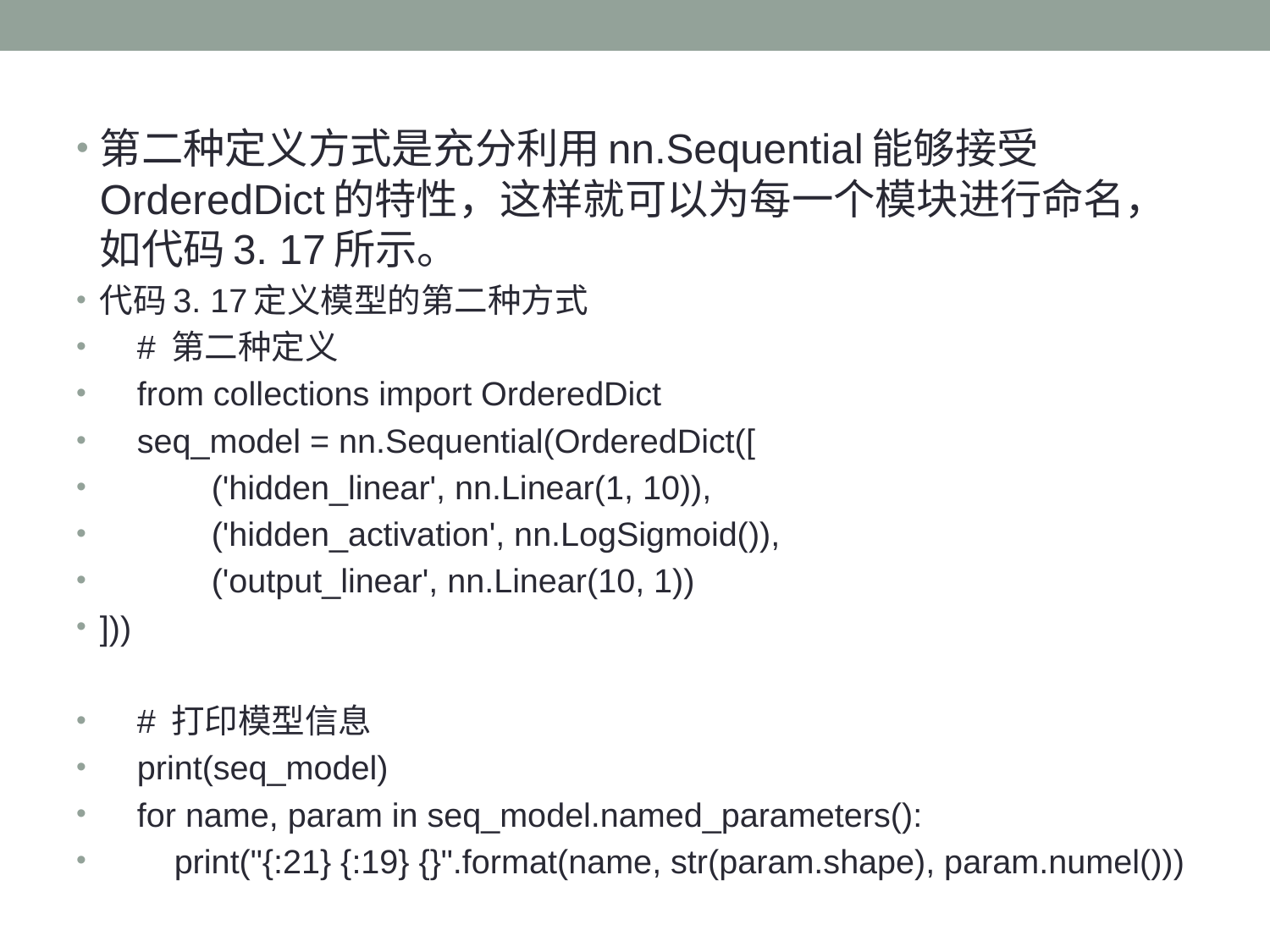

第二种定义方式是充分利用nn.Sequential能够接受OrderedDict的特性，这样就可以为每一个模块进行命名，如代码3. 17所示。
代码3. 17定义模型的第二种方式
    # 第二种定义
    from collections import OrderedDict
    seq_model = nn.Sequential(OrderedDict([
            ('hidden_linear', nn.Linear(1, 10)),
            ('hidden_activation', nn.LogSigmoid()),
            ('output_linear', nn.Linear(10, 1))
]))

    # 打印模型信息
    print(seq_model)
    for name, param in seq_model.named_parameters():
        print("{:21} {:19} {}".format(name, str(param.shape), param.numel()))